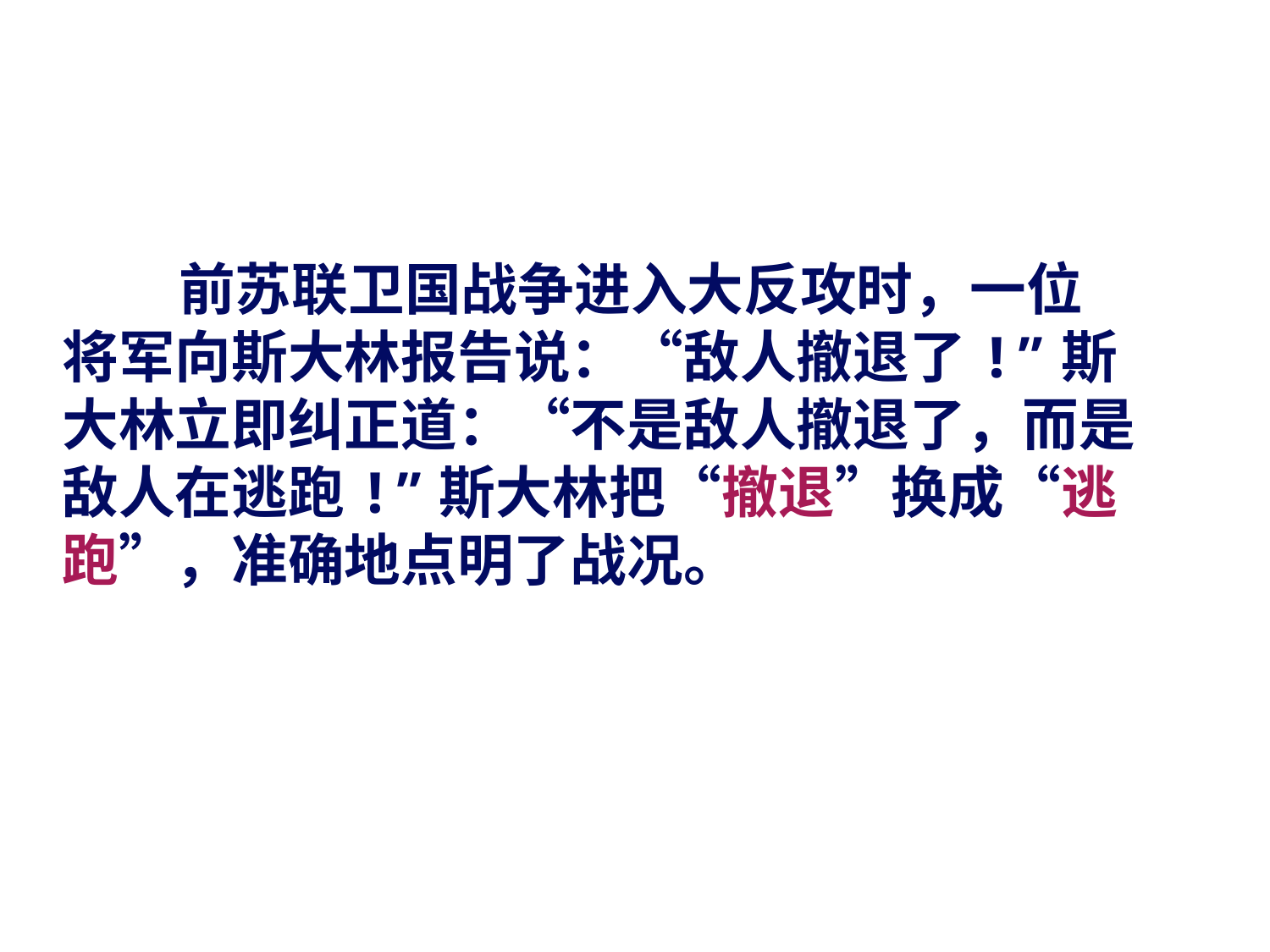

前苏联卫国战争进入大反攻时，一位将军向斯大林报告说：“敌人撤退了!”斯大林立即纠正道：“不是敌人撤退了，而是敌人在逃跑!”斯大林把“撤退”换成“逃跑”，准确地点明了战况。